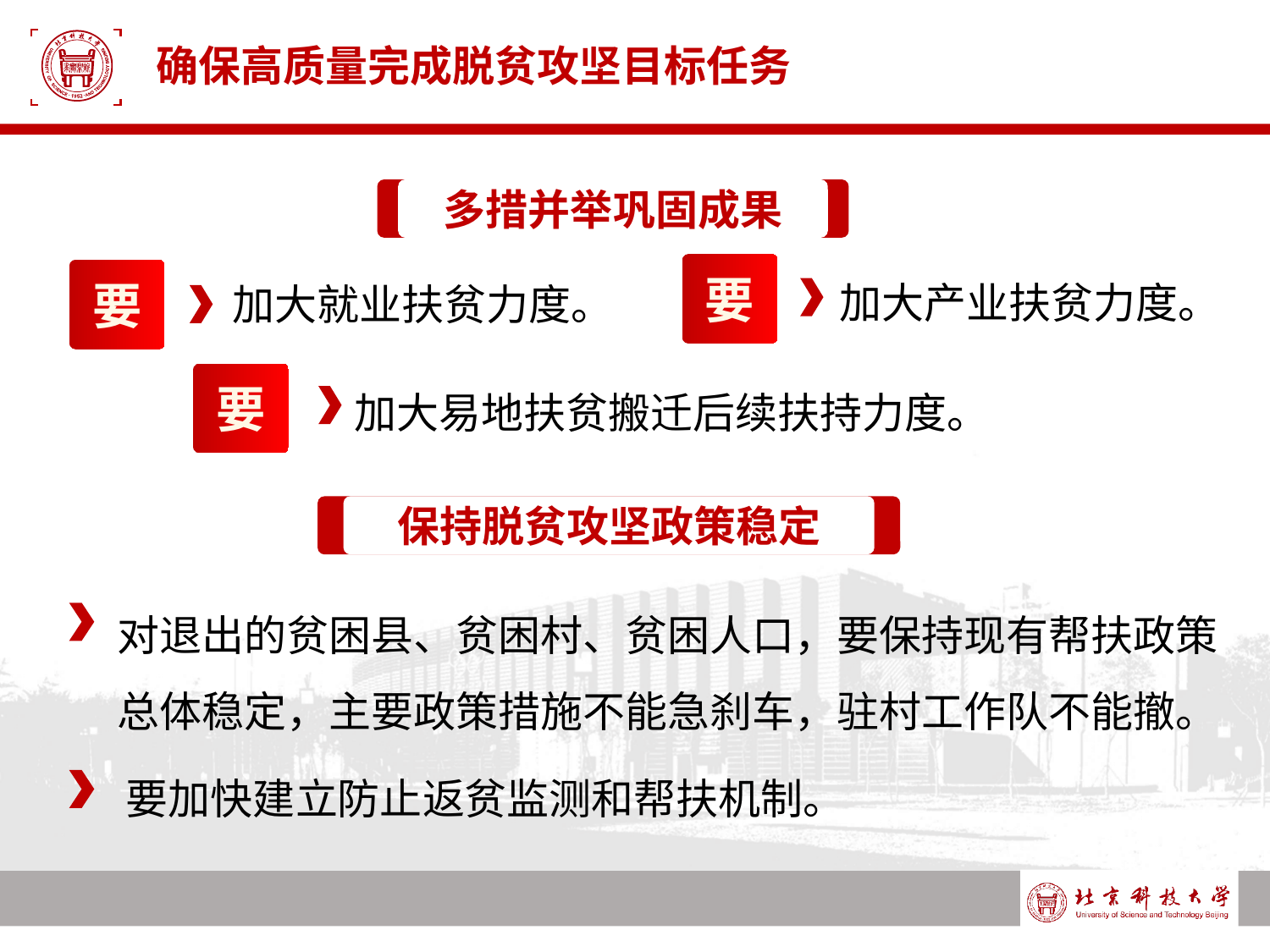

# 确保高质量完成脱贫攻坚目标任务

多措并举巩固成果
要
要
加大产业扶贫力度。
加大就业扶贫力度。

要
加大易地扶贫搬迁后续扶持力度。

保持脱贫攻坚政策稳定
对退出的贫困县、贫困村、贫困人口，要保持现有帮扶政策总体稳定，主要政策措施不能急刹车，驻村工作队不能撤。

要加快建立防止返贫监测和帮扶机制。